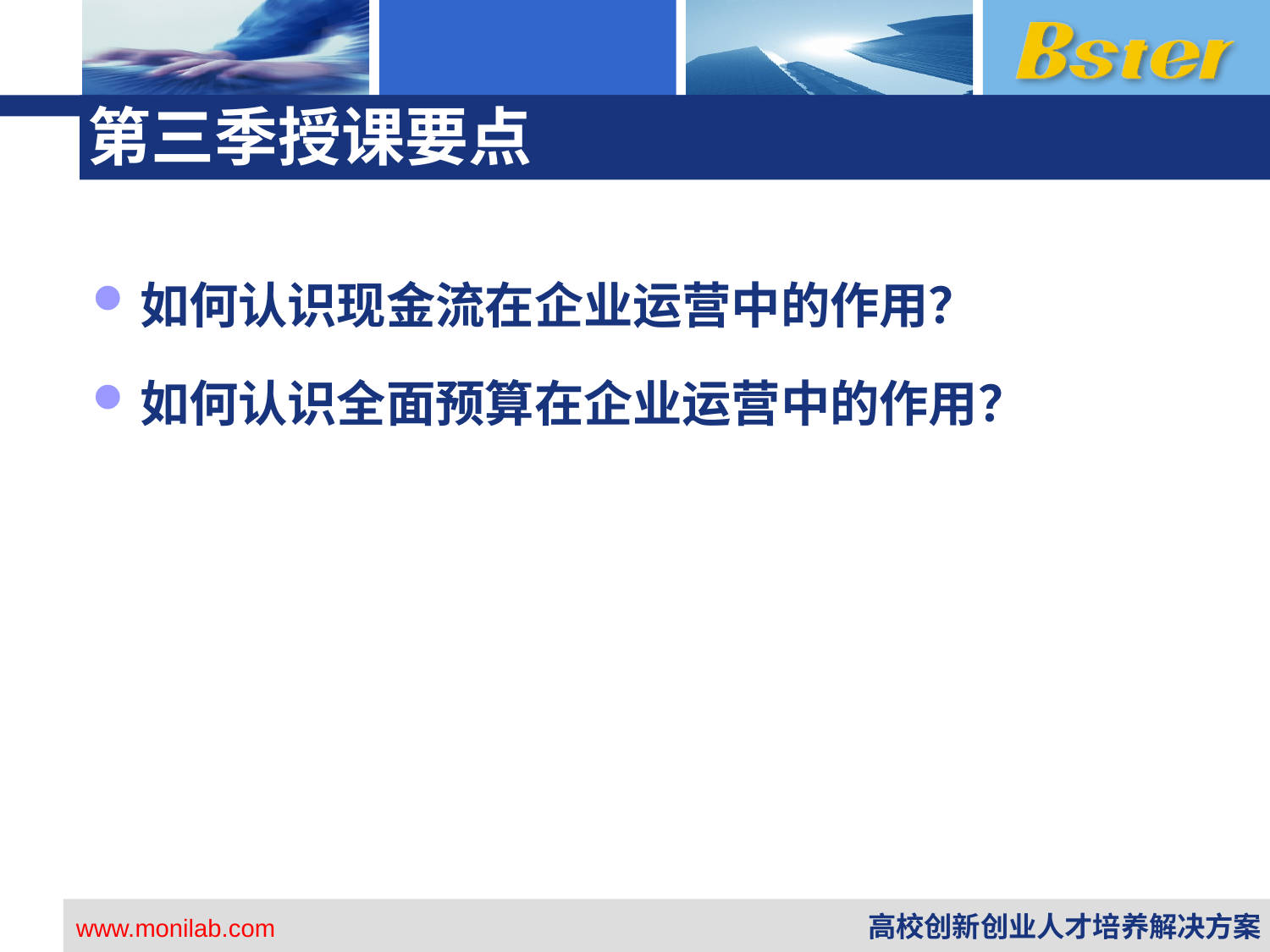

# 第三季授课要点
如何认识现金流在企业运营中的作用？
如何认识全面预算在企业运营中的作用？